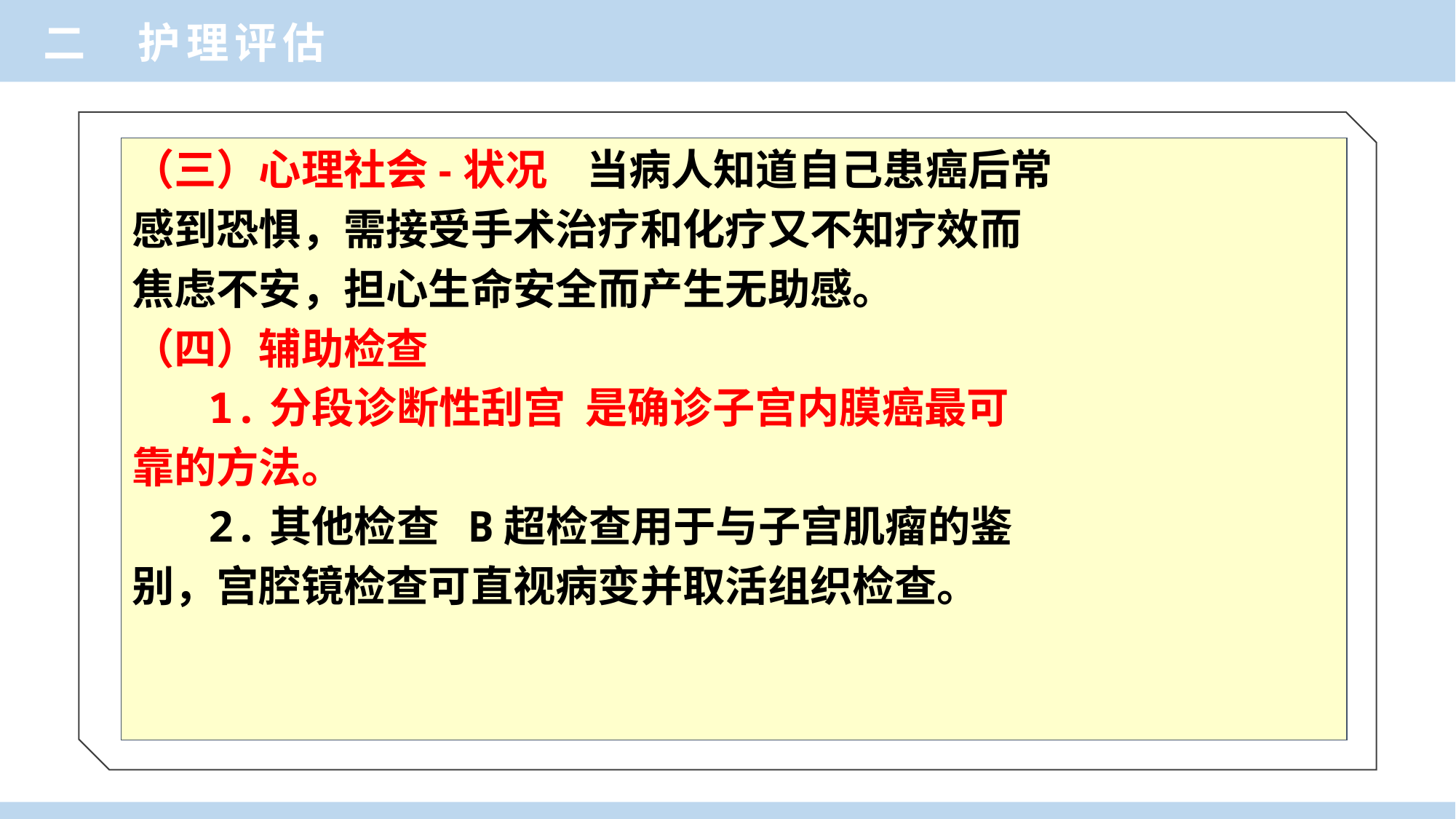

二   护理评估

（三）心理社会-状况    当病人知道自己患癌后常
感到恐惧，需接受手术治疗和化疗又不知疗效而
焦虑不安，担心生命安全而产生无助感。
（四）辅助检查
   1.分段诊断性刮宫  是确诊子宫内膜癌最可
靠的方法。
   2.其他检查  B超检查用于与子宫肌瘤的鉴
别，宫腔镜检查可直视病变并取活组织检查。